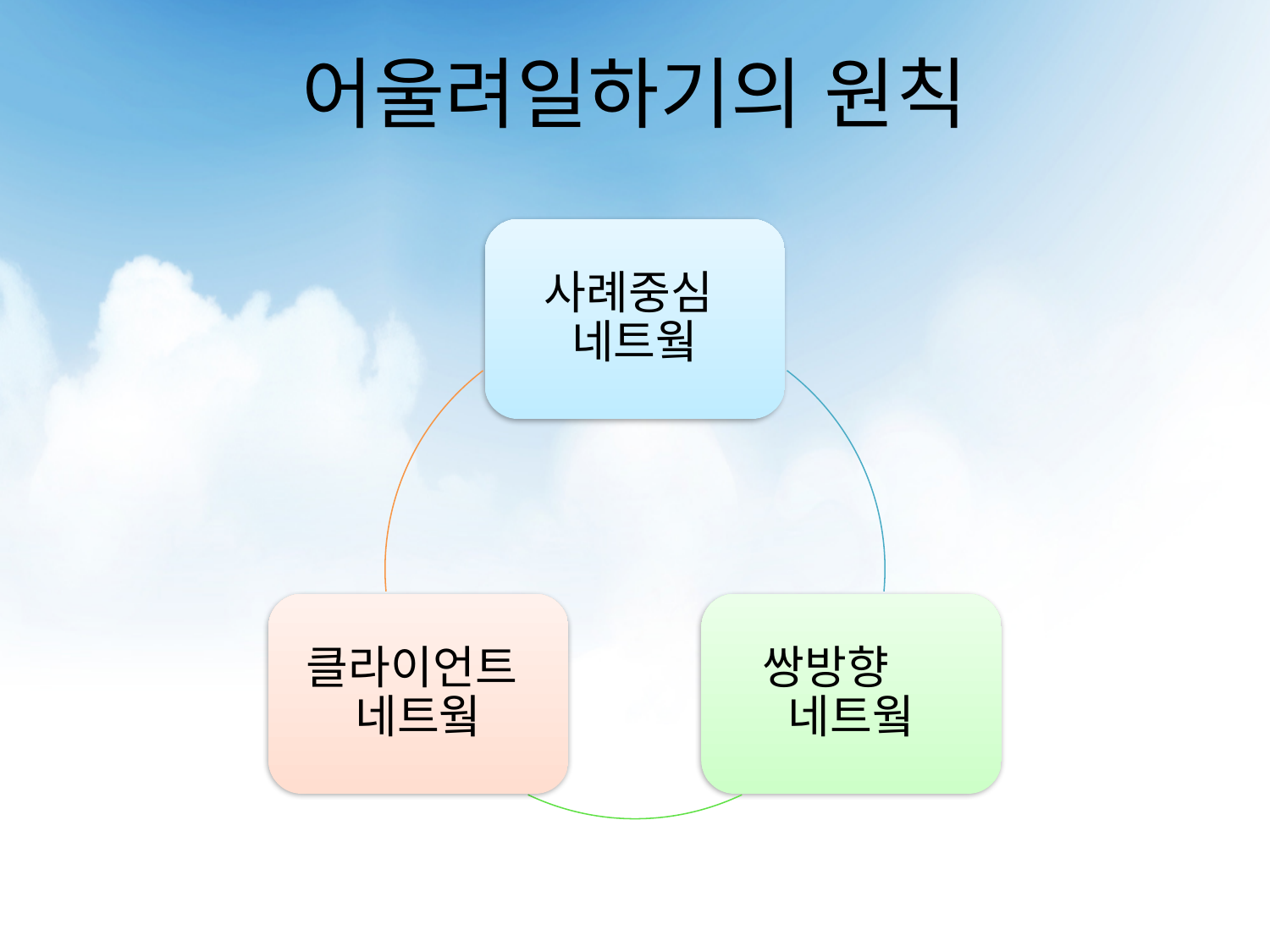

# 어울려일하기의 원칙
사례중심  네트웤
쌍방향     네트웤
클라이언트  네트웤